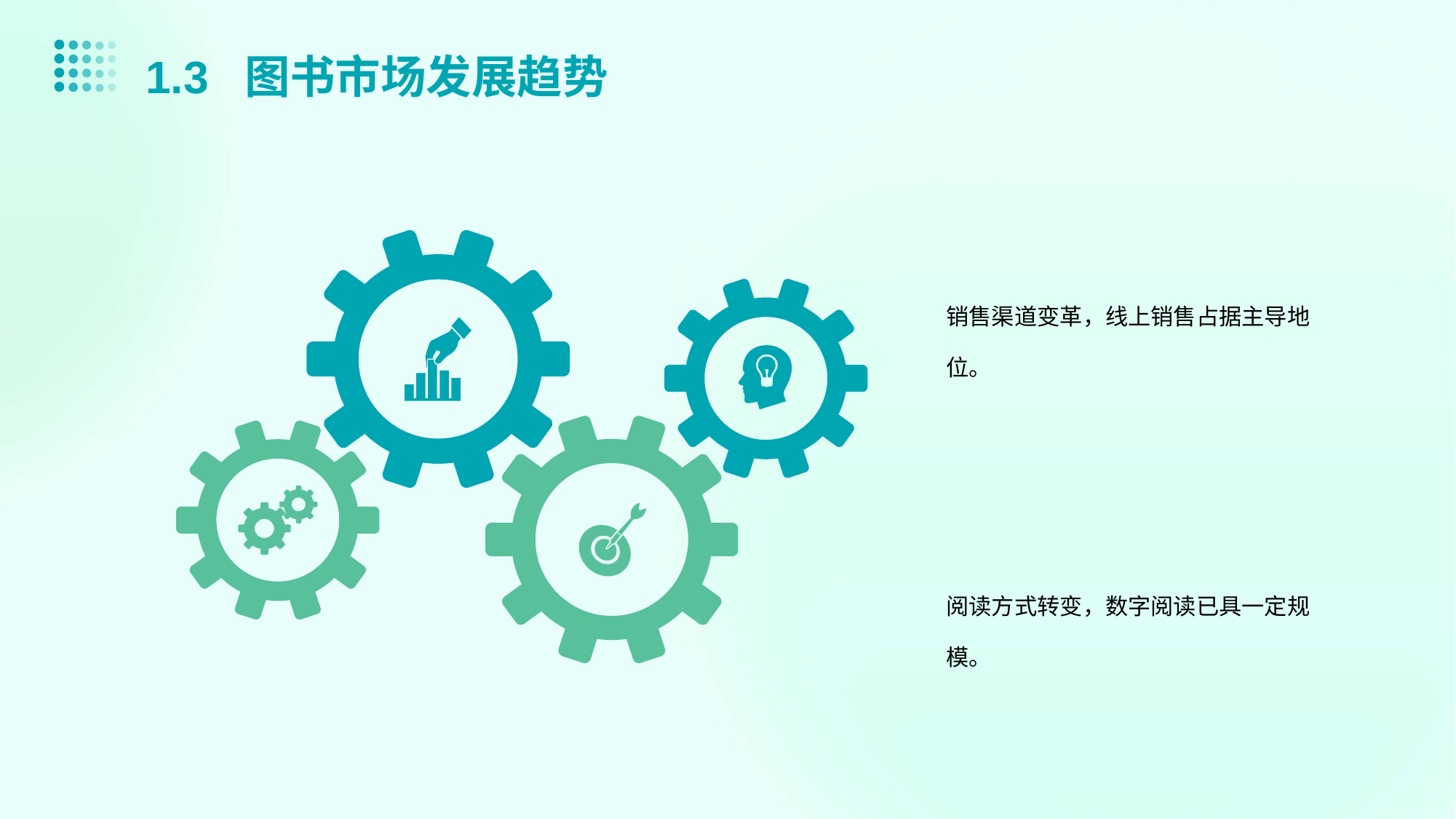

1.3  图书市场发展趋势

销售渠道变革，线上销售占据主导地位。

阅读方式转变，数字阅读已具一定规模。